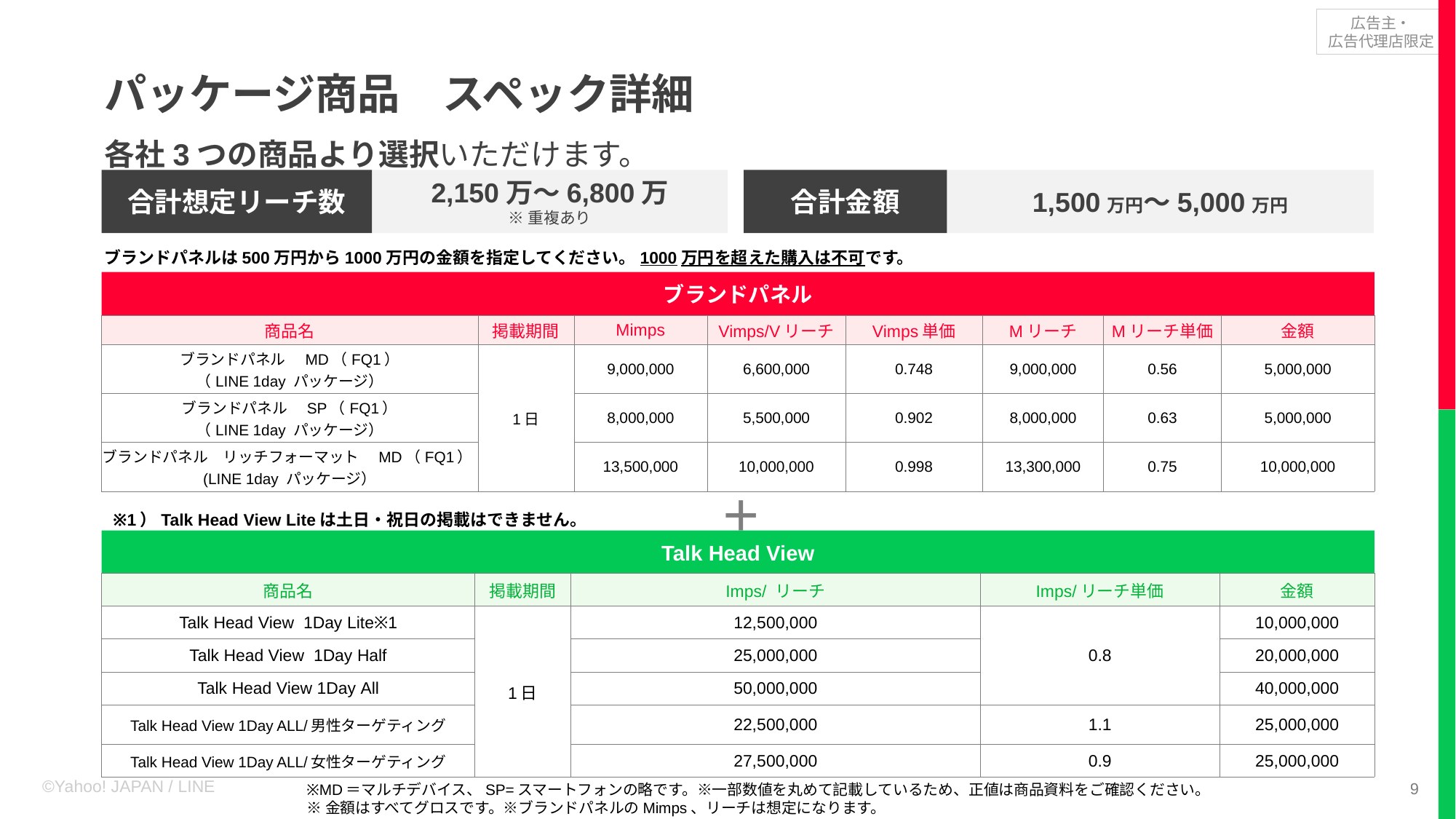

# パッケージ商品　スペック詳細
各社3つの商品より選択いただけます。
合計想定リーチ数
2,150万～6,800万
※重複あり
合計金額
1,500万円～5,000万円
ブランドパネルは500万円から1000万円の金額を指定してください。1000万円を超えた購入は不可です。
ブランドパネル
| 商品名 | 掲載期間 | Mimps | Vimps/Vリーチ | Vimps単価 | Mリーチ | Mリーチ単価 | 金額 |
| --- | --- | --- | --- | --- | --- | --- | --- |
| ブランドパネル　MD（FQ1） （LINE 1day パッケージ） | 1日 | 9,000,000 | 6,600,000 | 0.748 | 9,000,000 | 0.56 | 5,000,000 |
| ブランドパネル　SP（FQ1） （LINE 1day パッケージ） |  | 8,000,000 | 5,500,000 | 0.902 | 8,000,000 | 0.63 | 5,000,000 |
| ブランドパネル　リッチフォーマット　MD（FQ1）(LINE 1day パッケージ） |  | 13,500,000 | 10,000,000 | 0.998 | 13,300,000 | 0.75 | 10,000,000 |
＋
※1）Talk Head View Liteは土日・祝日の掲載はできません。
Talk Head View
| 商品名 | 掲載期間 | Imps/ リーチ | Imps/リーチ単価 | 金額 |
| --- | --- | --- | --- | --- |
| Talk Head View 1Day Lite※1 | 1日 | 12,500,000 | 0.8 | 10,000,000 |
| Talk Head View 1Day Half |  | 25,000,000 |  | 20,000,000 |
| Talk Head View 1Day All |  | 50,000,000 | 0.8 | 40,000,000 |
| Talk Head View 1Day ALL/男性ターゲティング |  | 22,500,000 | 1.1 | 25,000,000 |
| Talk Head View 1Day ALL/女性ターゲティング |  | 27,500,000 | 0.9 | 25,000,000 |
※MD＝マルチデバイス、SP=スマートフォンの略です。※一部数値を丸めて記載しているため、正値は商品資料をご確認ください。
※金額はすべてグロスです。※ブランドパネルのMimps、リーチは想定になります。